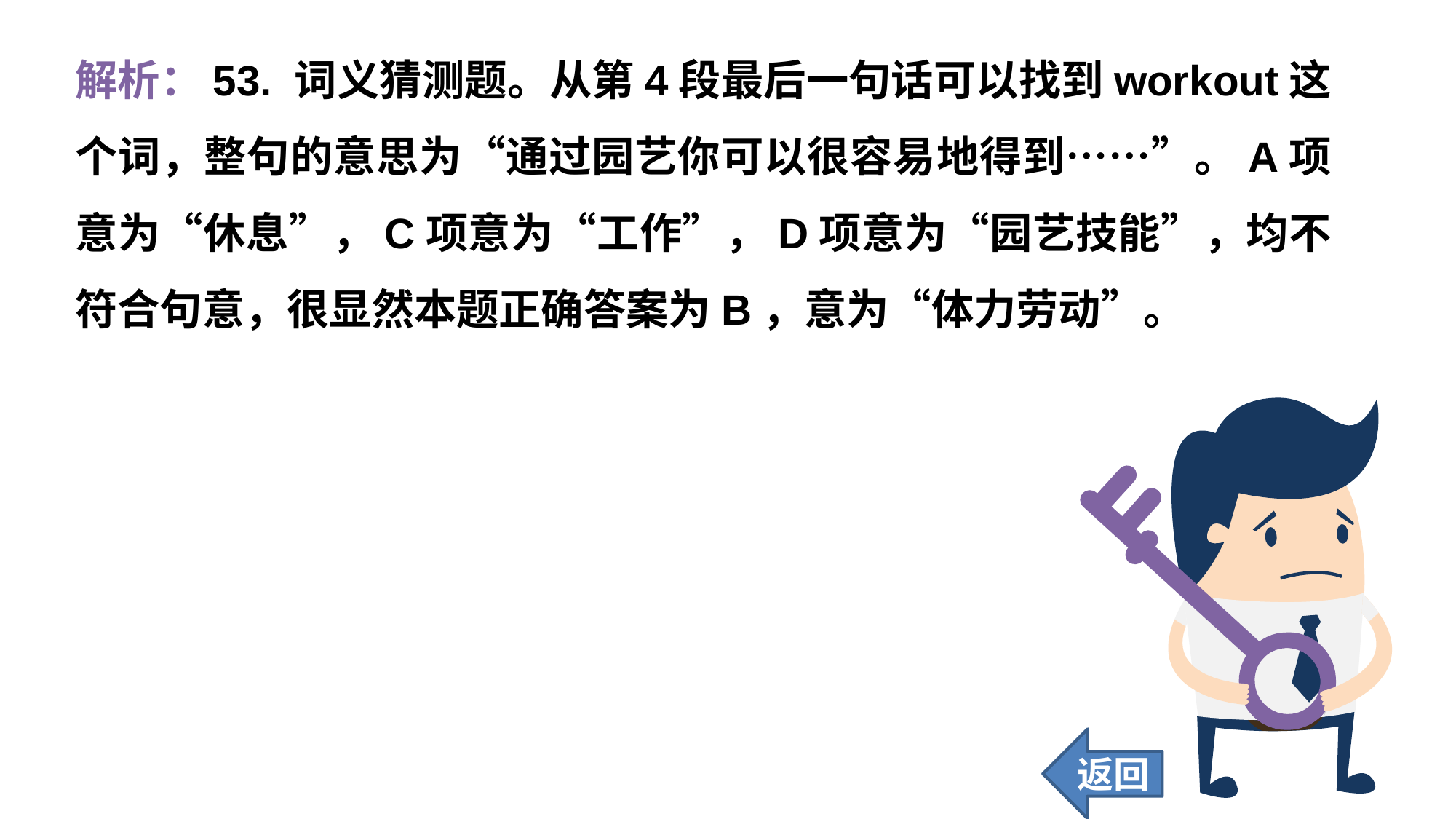

解析：53. 	词义猜测题。从第4段最后一句话可以找到workout这个词，整句的意思为“通过园艺你可以很容易地得到……”。A项意为“休息”，C项意为“工作”，D项意为“园艺技能”，均不符合句意，很显然本题正确答案为B，意为“体力劳动”。

返回
408